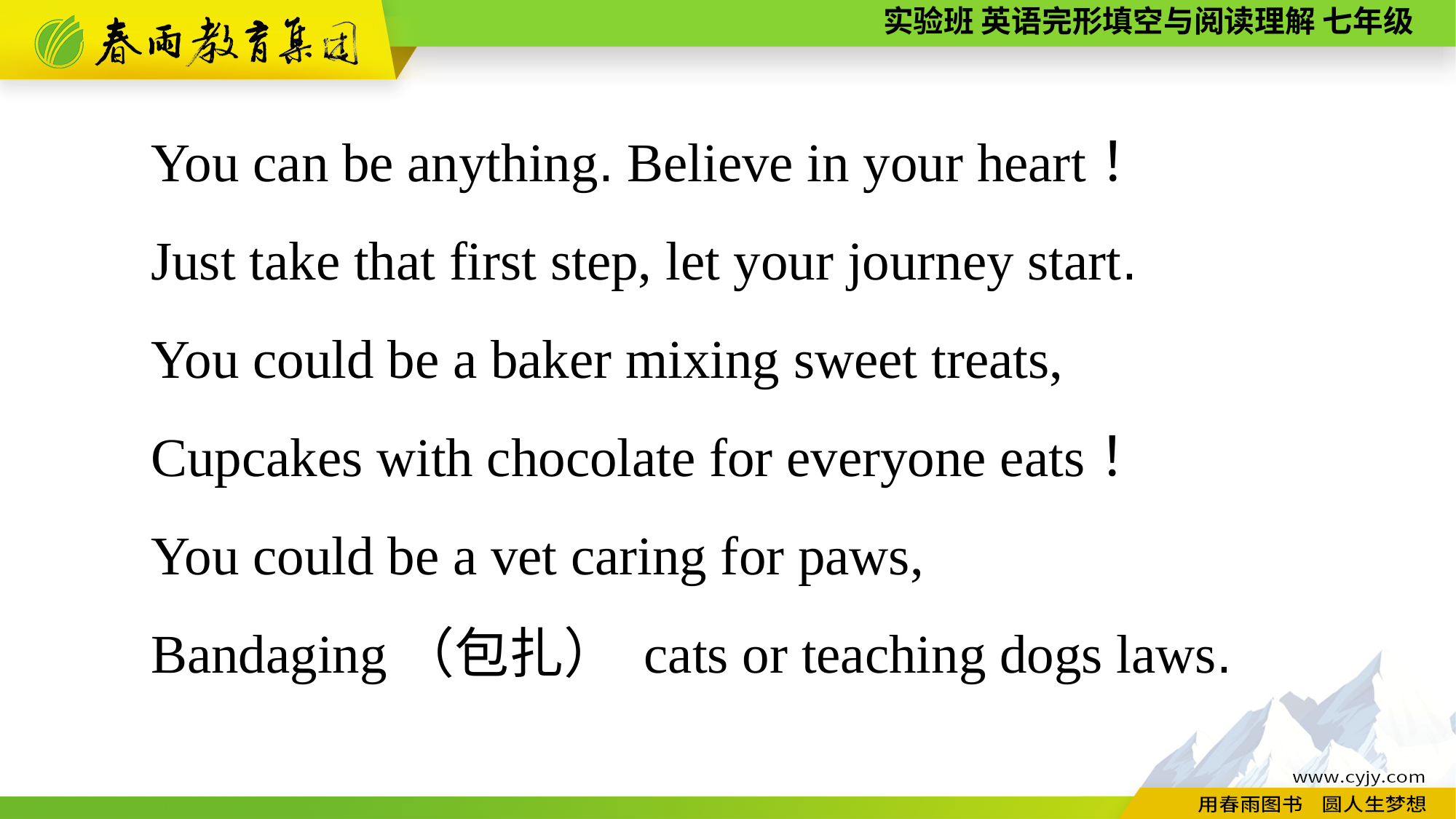

You can be anything. Believe in your heart！
Just take that first step, let your journey start.
You could be a baker mixing sweet treats,
Cupcakes with chocolate for everyone eats！
You could be a vet caring for paws,
Bandaging（包扎） cats or teaching dogs laws.